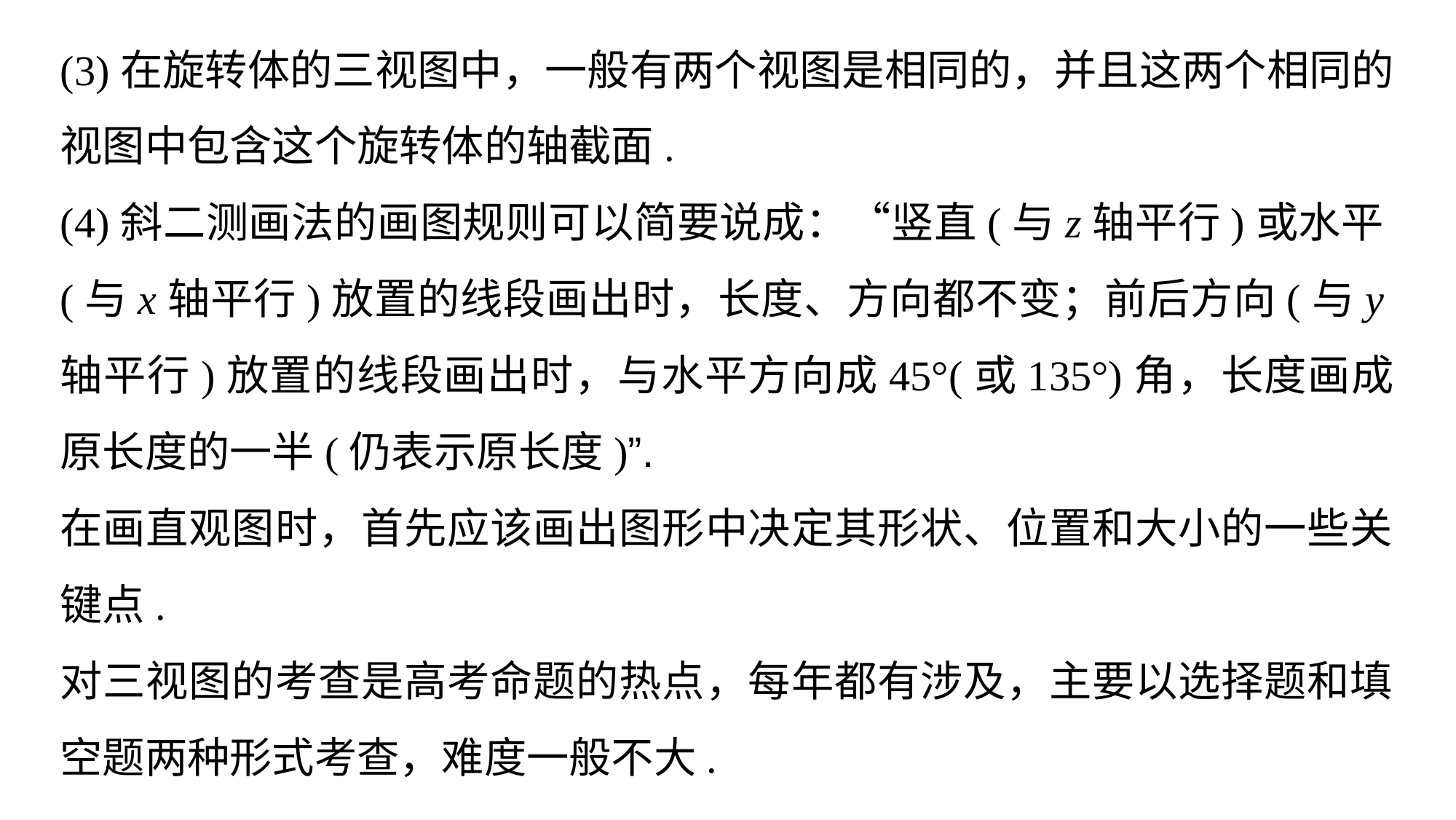

(3)在旋转体的三视图中，一般有两个视图是相同的，并且这两个相同的视图中包含这个旋转体的轴截面.
(4)斜二测画法的画图规则可以简要说成：“竖直(与z轴平行)或水平(与x轴平行)放置的线段画出时，长度、方向都不变；前后方向(与y轴平行)放置的线段画出时，与水平方向成45°(或135°)角，长度画成原长度的一半(仍表示原长度)”.
在画直观图时，首先应该画出图形中决定其形状、位置和大小的一些关键点.
对三视图的考查是高考命题的热点，每年都有涉及，主要以选择题和填空题两种形式考查，难度一般不大.